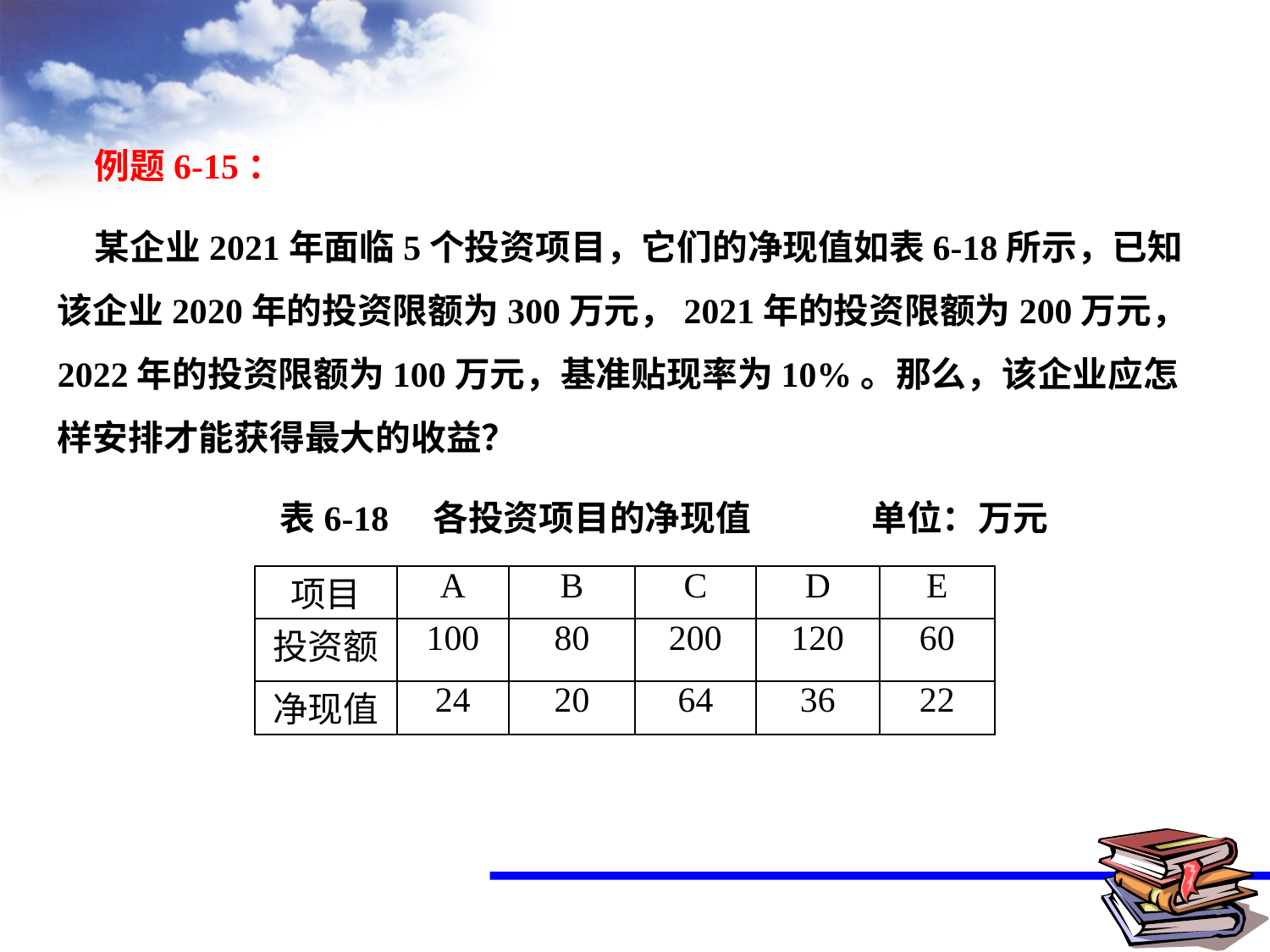

例题6-15：
某企业2021年面临5个投资项目，它们的净现值如表6-18所示，已知该企业2020年的投资限额为300万元，2021年的投资限额为200万元，2022年的投资限额为100万元，基准贴现率为10%。那么，该企业应怎样安排才能获得最大的收益？
                      表6-18    各投资项目的净现值               单位：万元
| 项目 | A | B | C | D | E |
| --- | --- | --- | --- | --- | --- |
| 投资额 | 100 | 80 | 200 | 120 | 60 |
| 净现值 | 24 | 20 | 64 | 36 | 22 |